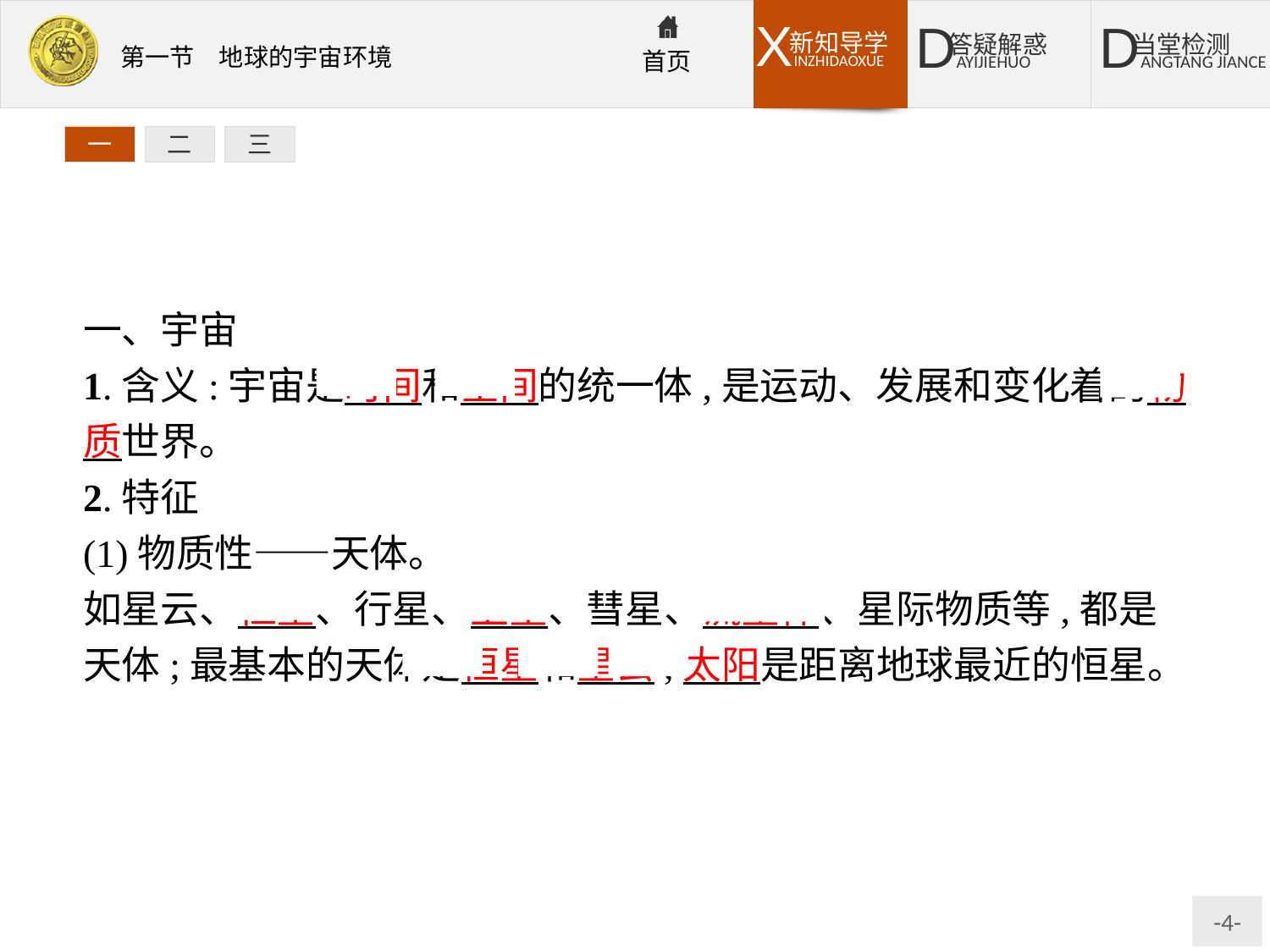

一
二
三
一、宇宙
1.含义:宇宙是时间和空间的统一体,是运动、发展和变化着的物质世界。
2.特征
(1)物质性——天体。
如星云、恒星、行星、卫星、彗星、流星体、星际物质等,都是天体;最基本的天体是恒星和星云,太阳是距离地球最近的恒星。